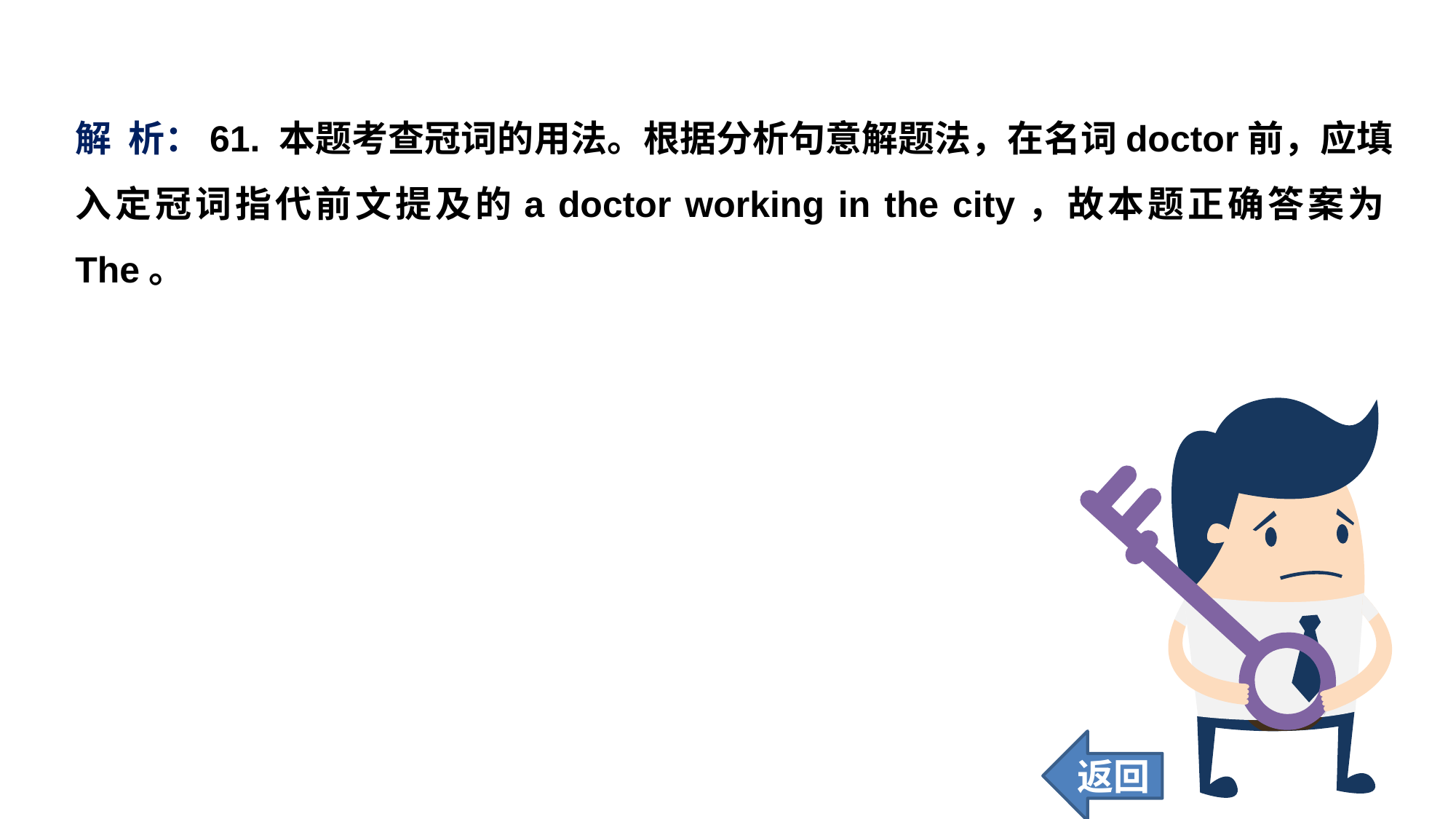

解  析：61. 本题考查冠词的用法。根据分析句意解题法，在名词doctor前，应填入定冠词指代前文提及的a doctor working in the city，故本题正确答案为The。

返回
274